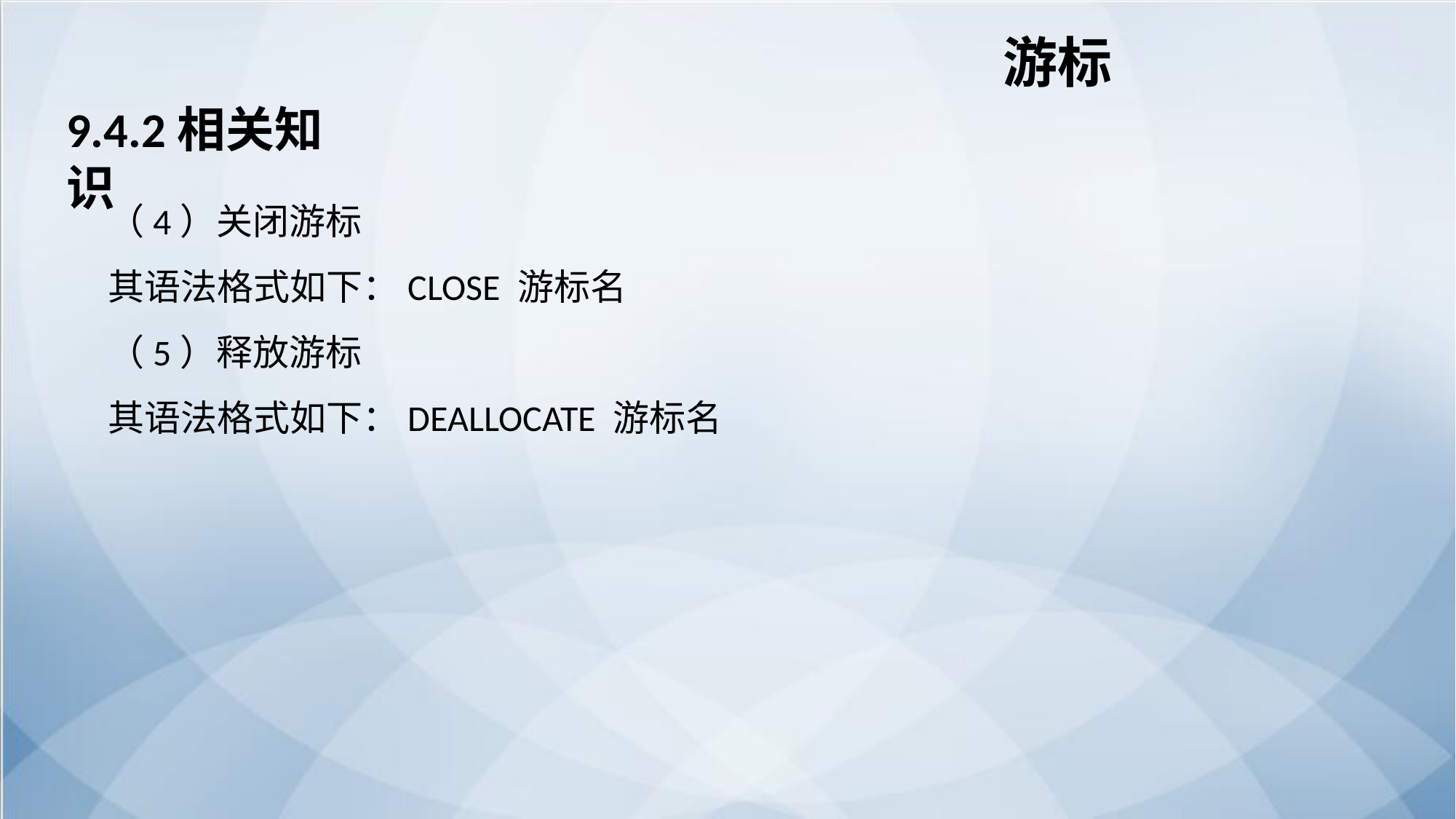

游标
9.4.2相关知识
（4）关闭游标
其语法格式如下：CLOSE 游标名
（5）释放游标
其语法格式如下：DEALLOCATE 游标名